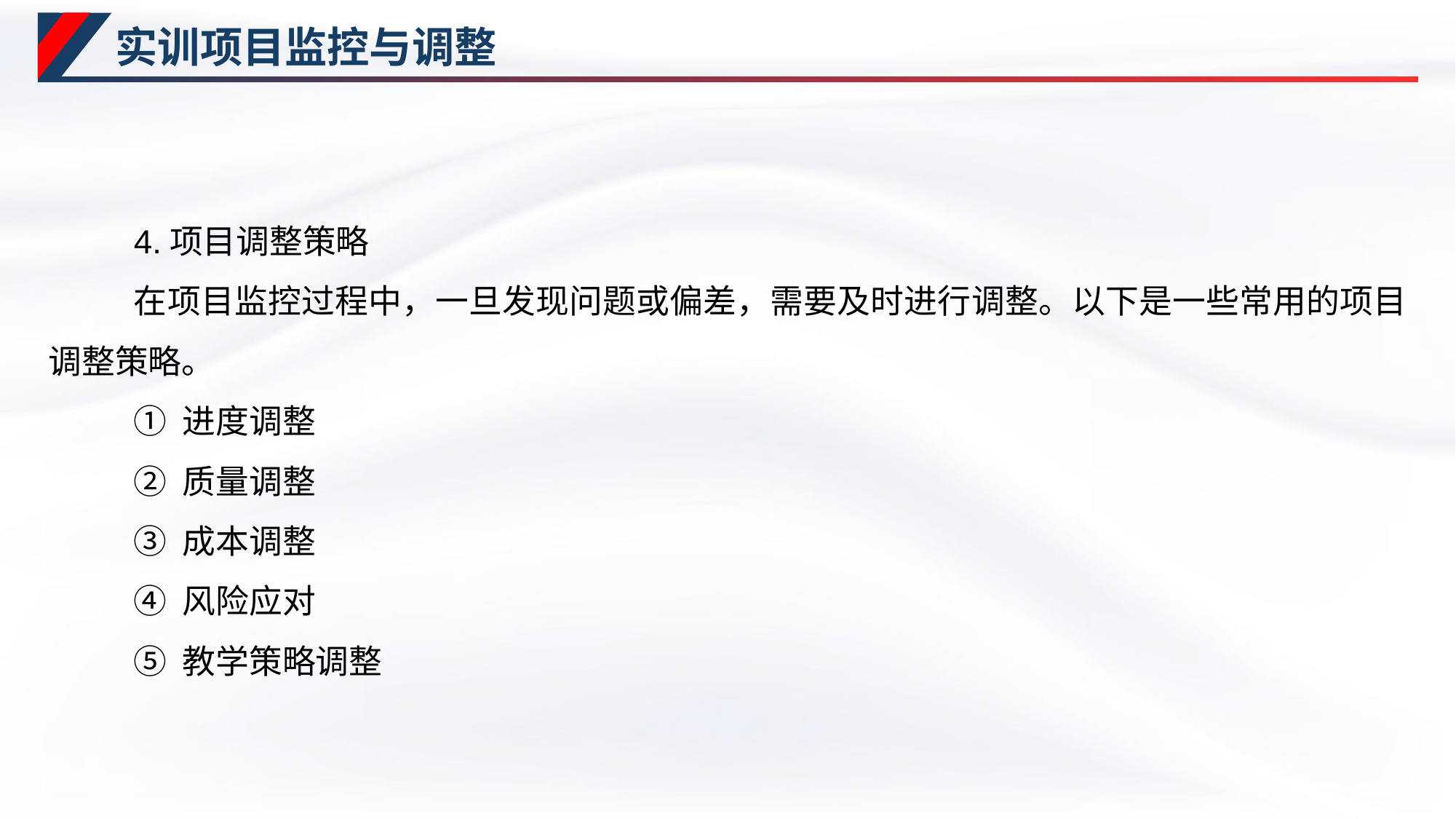

# 实训项目监控与调整
4.项目调整策略
在项目监控过程中，一旦发现问题或偏差，需要及时进行调整。以下是一些常用的项目调整策略。
① 进度调整
② 质量调整
③ 成本调整
④ 风险应对
⑤ 教学策略调整